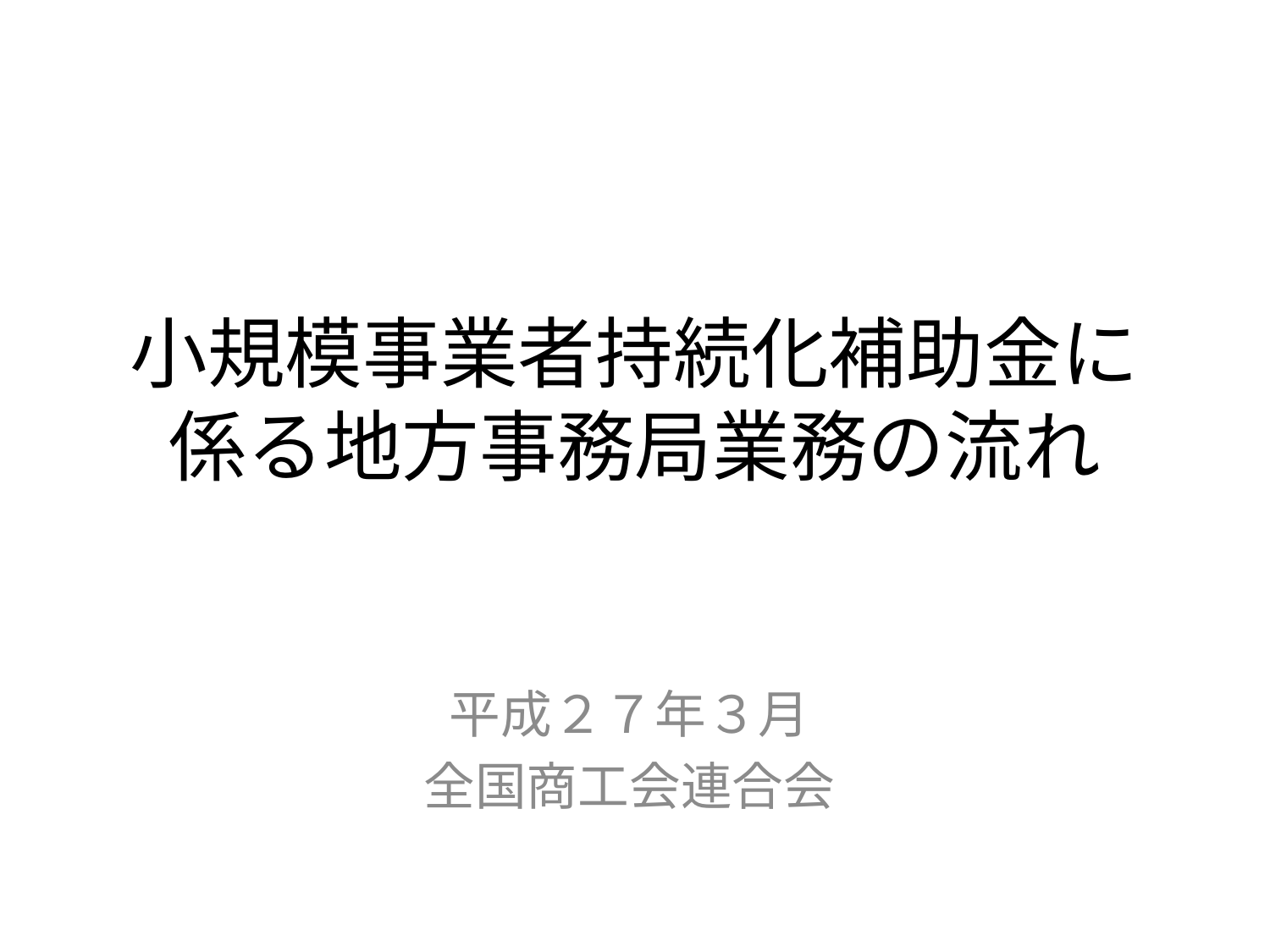

# 小規模事業者持続化補助金に係る地方事務局業務の流れ
平成２７年３月
全国商工会連合会